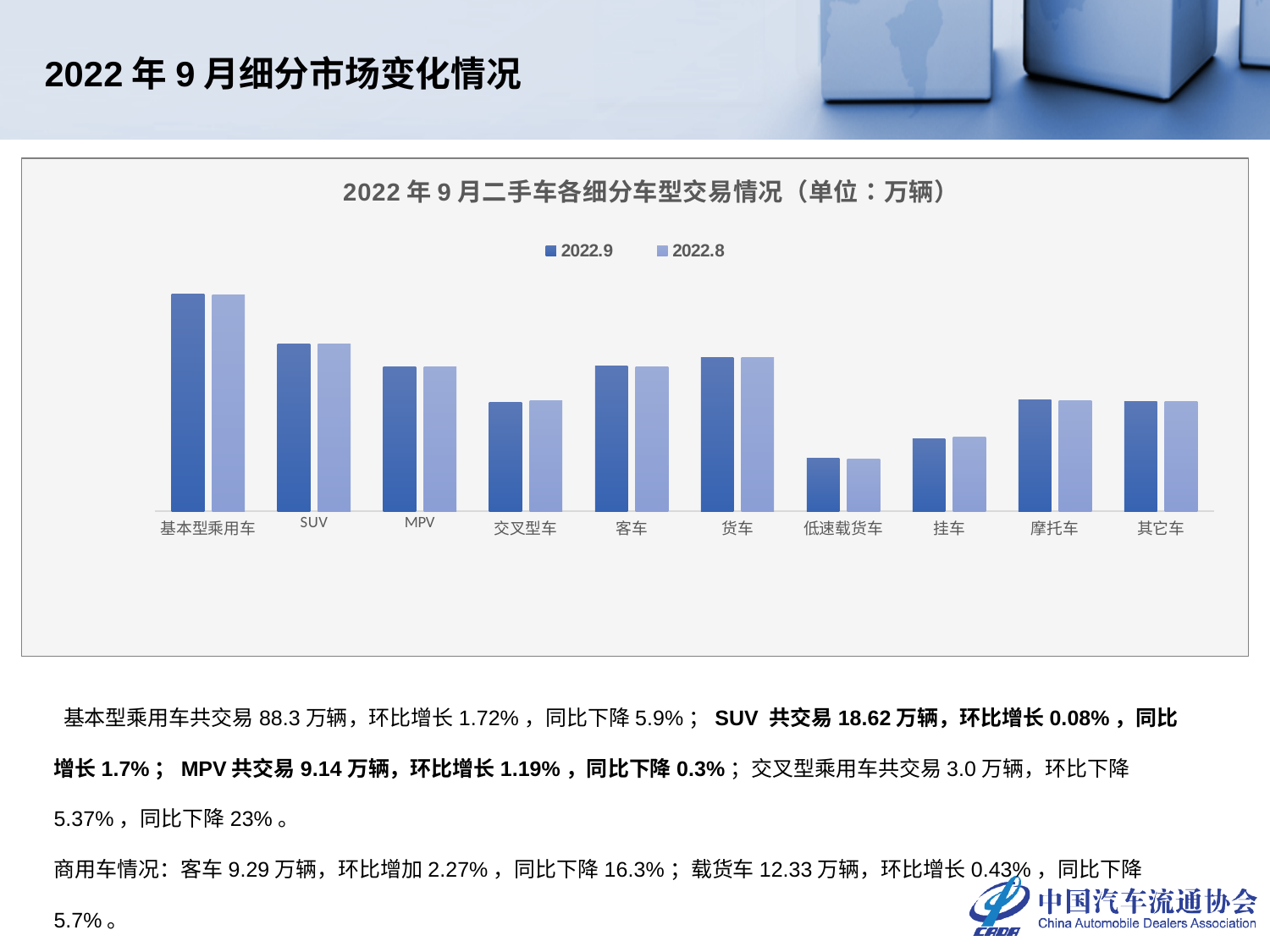

2022年9月细分市场变化情况

### Chart: 2022年9月二手车各细分车型交易情况（单位：万辆）

| Category | 2022.9 | 2022.8 |
|---|---|---|
| 基本型乘用车 | 88.301 | 86.8039 |
| SUV | 18.6231 | 18.6089 |
| MPV | 9.1402 | 9.0324 |
| 交叉型车 | 3.0037 | 3.1743 |
| 客车 | 9.2901 | 9.0841 |
| 货车 | 12.3308 | 12.2777 |
| 低速载货车 | 0.5208 | 0.5097 |
| 挂车 | 0.9712 | 1.0254 |
| 摩托车 | 3.2738 | 3.1273 |
| 其它车 | 3.0646 | 3.1184 |
 基本型乘用车共交易88.3万辆，环比增长1.72%，同比下降5.9%；SUV 共交易18.62万辆，环比增长0.08%，同比增长1.7%；MPV共交易9.14万辆，环比增长1.19%，同比下降0.3%；交叉型乘用车共交易3.0万辆，环比下降5.37%，同比下降23%。
商用车情况：客车9.29万辆，环比增加2.27%，同比下降16.3%；载货车12.33万辆，环比增长0.43%，同比下降5.7%。